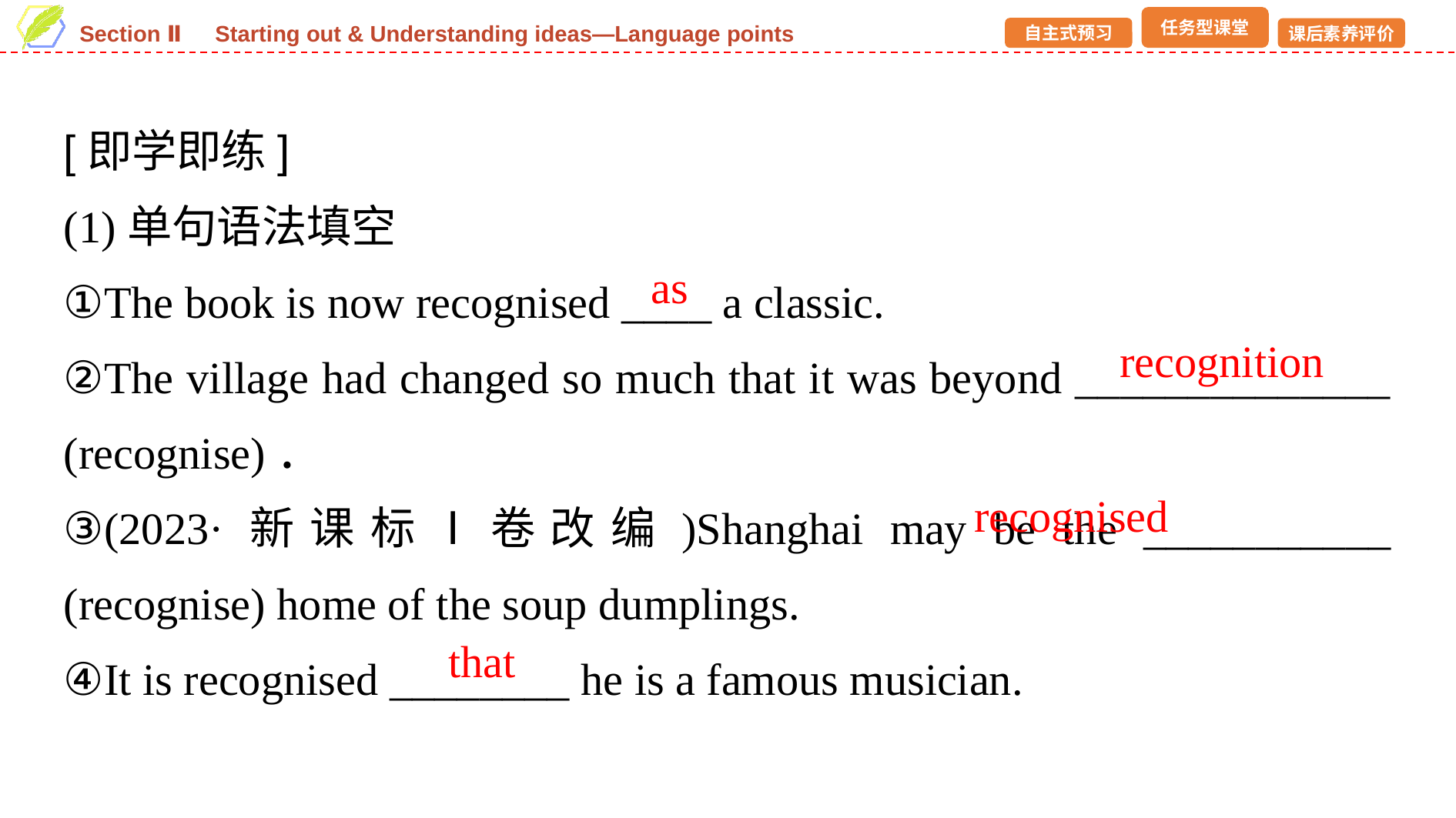

[即学即练]
(1)单句语法填空
①The book is now recognised ____ a classic.
②The village had changed so much that it was beyond ______________ (recognise)．
③(2023·新课标Ⅰ卷改编)Shanghai may be the ___________ (recognise) home of the soup dumplings.
④It is recognised ________ he is a famous musician.
as
recognition
recognised
that